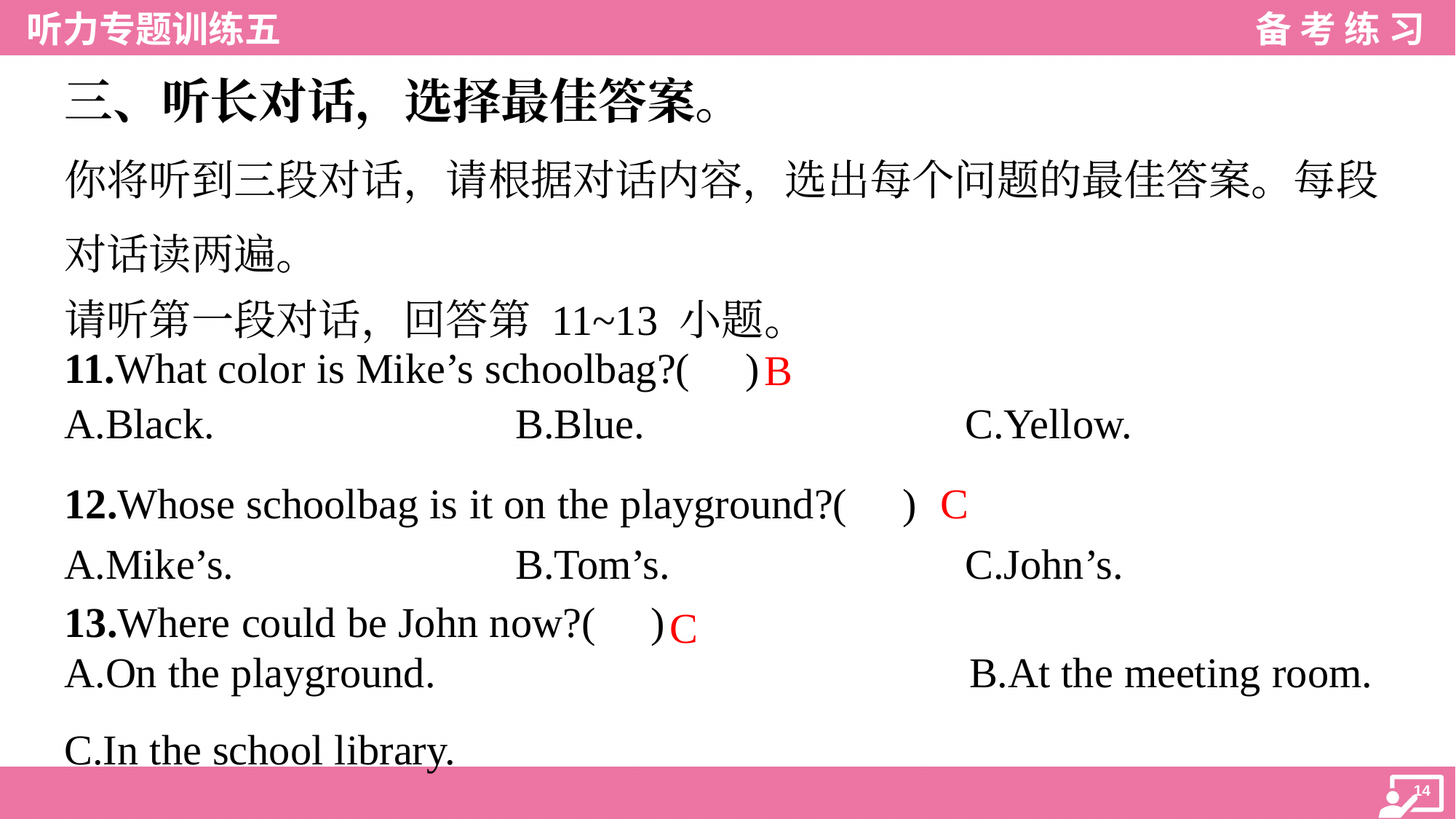

三、听长对话，选择最佳答案。
你将听到三段对话，请根据对话内容，选出每个问题的最佳答案。每段
对话读两遍。
请听第一段对话，回答第 11~13 小题。
11.What color is Mike’s schoolbag?(     )
B
A.Black.	B.Blue.	C.Yellow.
C
12.Whose schoolbag is it on the playground?(     )
A.Mike’s.	B.Tom’s.	C.John’s.
13.Where could be John now?(     )
C
A.On the playground.	  				   B.At the meeting room.
C.In the school library.